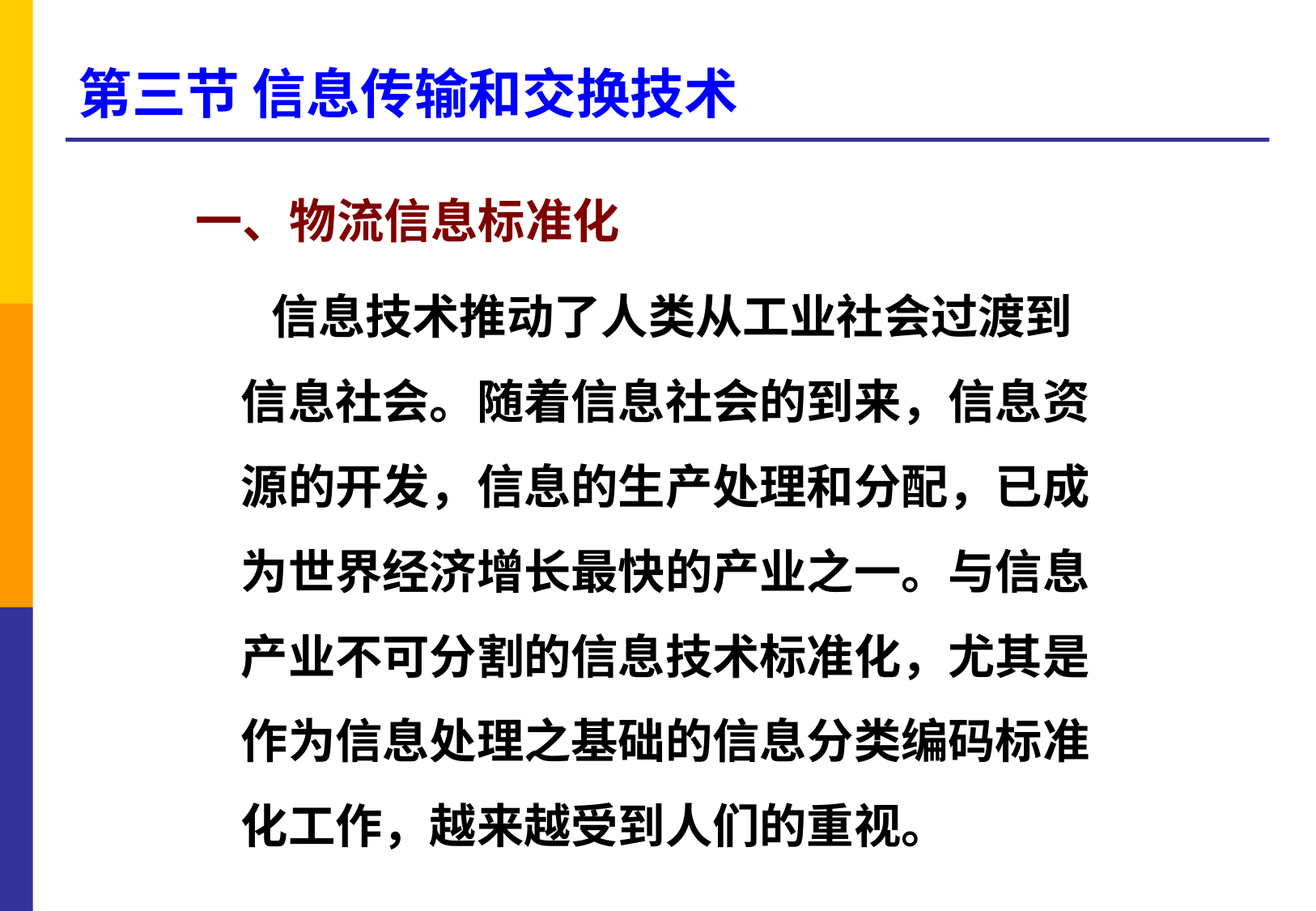

# 第三节 信息传输和交换技术
一、物流信息标准化
      信息技术推动了人类从工业社会过渡到信息社会。随着信息社会的到来，信息资源的开发，信息的生产处理和分配，已成为世界经济增长最快的产业之一。与信息产业不可分割的信息技术标准化，尤其是作为信息处理之基础的信息分类编码标准化工作，越来越受到人们的重视。